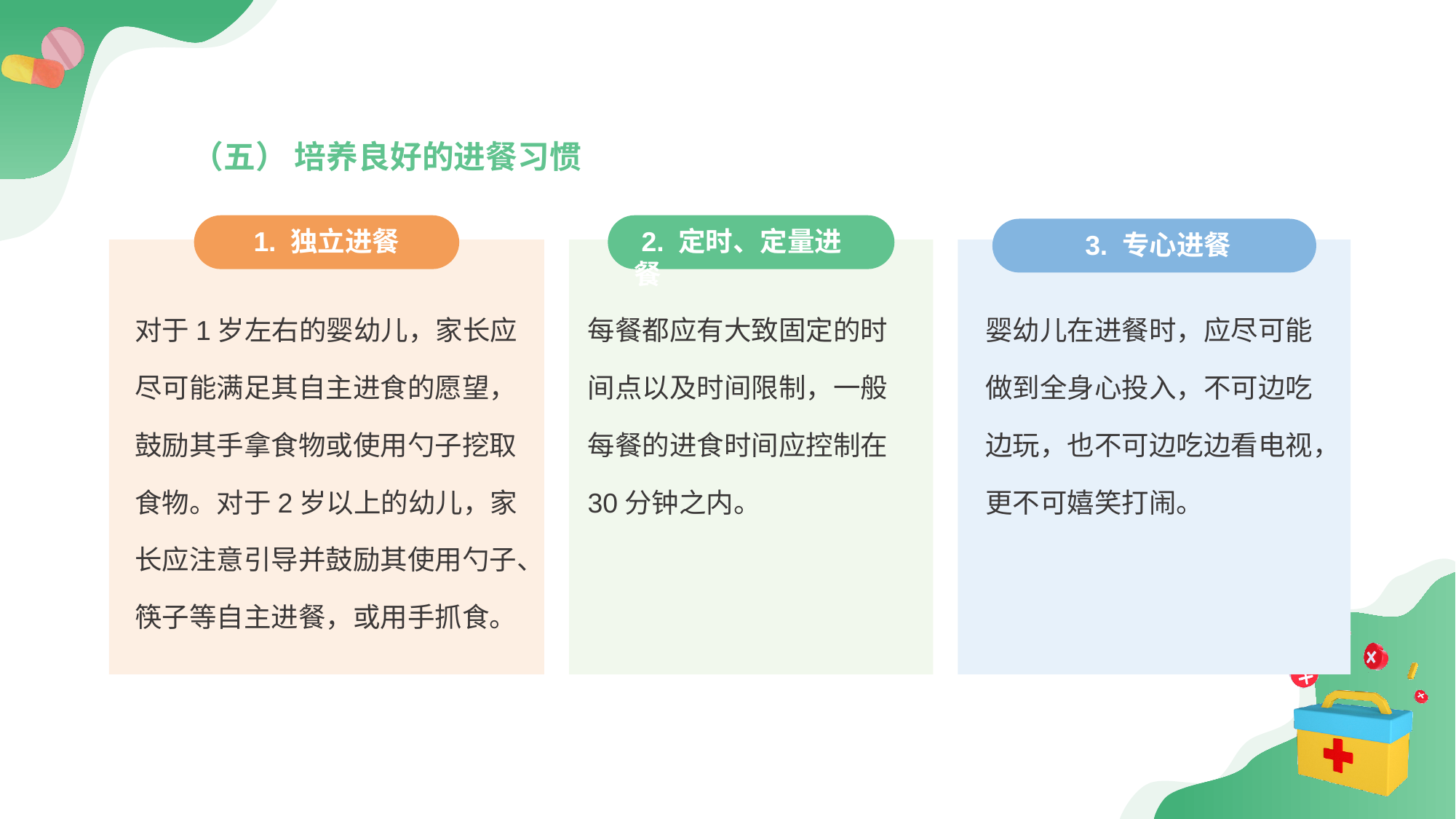

（五） 培养良好的进餐习惯

1. 独立进餐
 2. 定时、定量进餐

 3. 专心进餐

对于1岁左右的婴幼儿，家长应尽可能满足其自主进食的愿望，鼓励其手拿食物或使用勺子挖取食物。对于2岁以上的幼儿，家长应注意引导并鼓励其使用勺子、筷子等自主进餐，或用手抓食。
每餐都应有大致固定的时间点以及时间限制，一般每餐的进食时间应控制在30分钟之内。
婴幼儿在进餐时，应尽可能做到全身心投入，不可边吃边玩，也不可边吃边看电视，更不可嬉笑打闹。